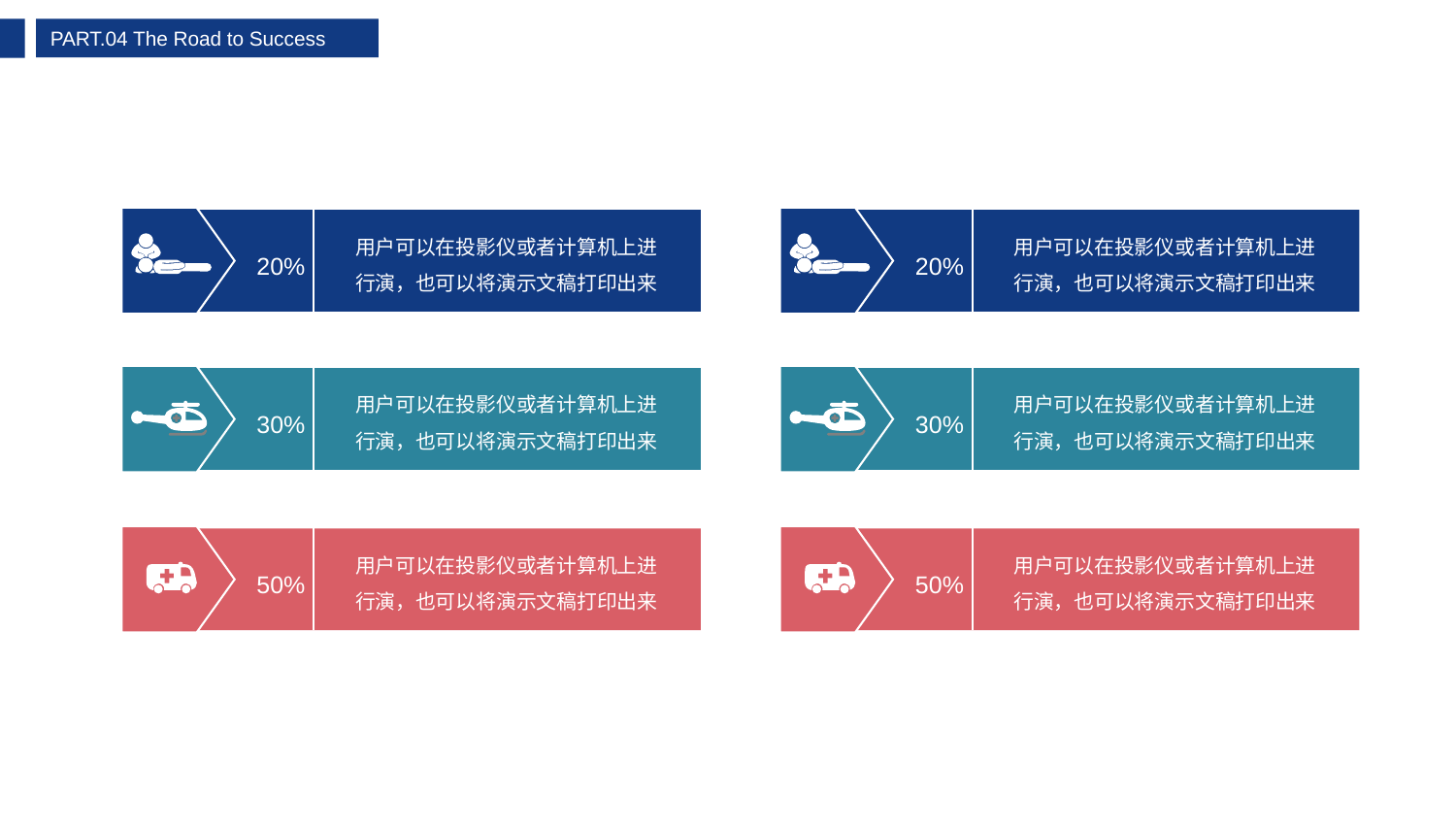

PART.04 The Road to Success

用户可以在投影仪或者计算机上进行演，也可以将演示文稿打印出来
用户可以在投影仪或者计算机上进行演，也可以将演示文稿打印出来
20%
20%

用户可以在投影仪或者计算机上进行演，也可以将演示文稿打印出来
用户可以在投影仪或者计算机上进行演，也可以将演示文稿打印出来
30%
30%

用户可以在投影仪或者计算机上进行演，也可以将演示文稿打印出来
用户可以在投影仪或者计算机上进行演，也可以将演示文稿打印出来
50%
50%